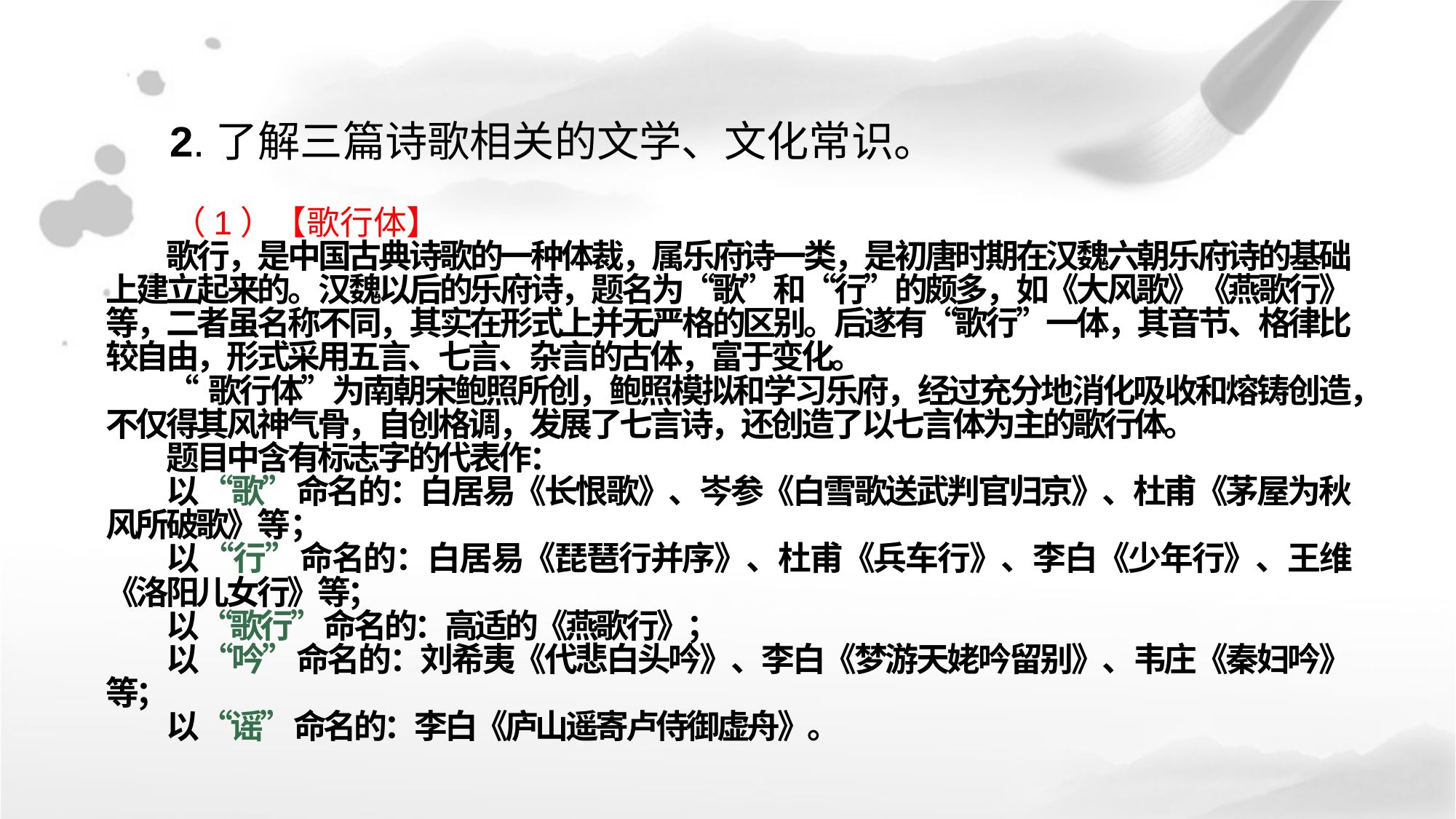

2.了解三篇诗歌相关的文学、文化常识。
（1）【歌行体】
歌行，是中国古典诗歌的一种体裁，属乐府诗一类，是初唐时期在汉魏六朝乐府诗的基础上建立起来的。汉魏以后的乐府诗，题名为“歌”和“行”的颇多，如《大风歌》《燕歌行》等，二者虽名称不同，其实在形式上并无严格的区别。后遂有“歌行”一体，其音节、格律比较自由，形式采用五言、七言、杂言的古体，富于变化。
“歌行体”为南朝宋鲍照所创，鲍照模拟和学习乐府，经过充分地消化吸收和熔铸创造，不仅得其风神气骨，自创格调，发展了七言诗，还创造了以七言体为主的歌行体。
题目中含有标志字的代表作：
以“歌”命名的：白居易《长恨歌》、岑参《白雪歌送武判官归京》、杜甫《茅屋为秋风所破歌》等；
以“行”命名的：白居易《琵琶行并序》、杜甫《兵车行》、李白《少年行》、王维《洛阳儿女行》等；
以“歌行”命名的：高适的《燕歌行》；
以“吟”命名的：刘希夷《代悲白头吟》、李白《梦游天姥吟留别》、韦庄《秦妇吟》等；
以“谣”命名的：李白《庐山遥寄卢侍御虚舟》。